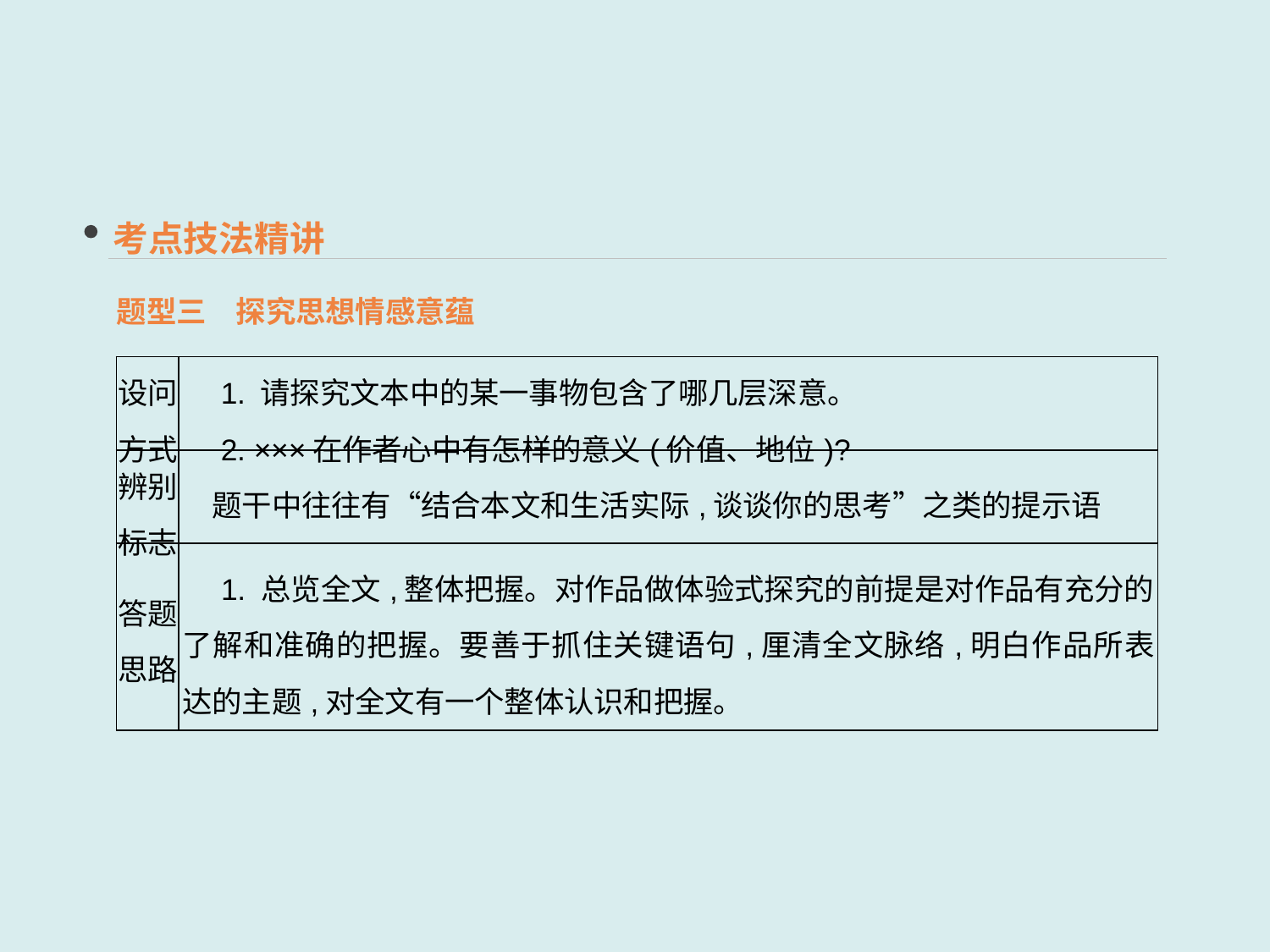

考点技法精讲

题型三　探究思想情感意蕴
| 设问 方式 | 1. 请探究文本中的某一事物包含了哪几层深意。 　2. ×××在作者心中有怎样的意义(价值、地位)? |
| --- | --- |
| 辨别 标志 | 题干中往往有“结合本文和生活实际,谈谈你的思考”之类的提示语 |
| 答题 思路 | 1. 总览全文,整体把握。对作品做体验式探究的前提是对作品有充分的了解和准确的把握。要善于抓住关键语句,厘清全文脉络,明白作品所表达的主题,对全文有一个整体认识和把握。 |